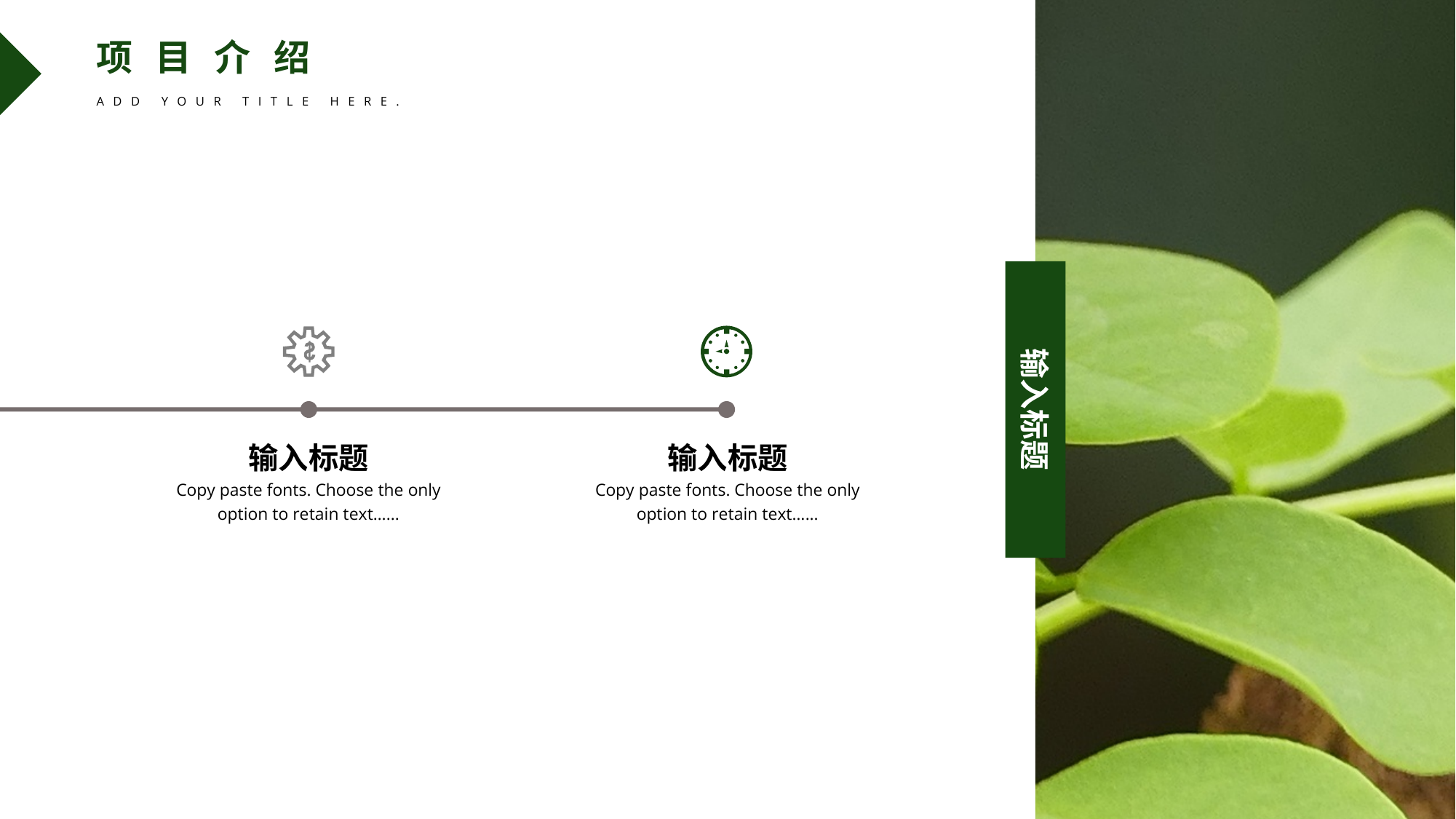

输入标题

输入标题
输入标题
Copy paste fonts. Choose the only option to retain text…...
Copy paste fonts. Choose the only option to retain text…...
项目介绍
ADD YOUR TITLE HERE.